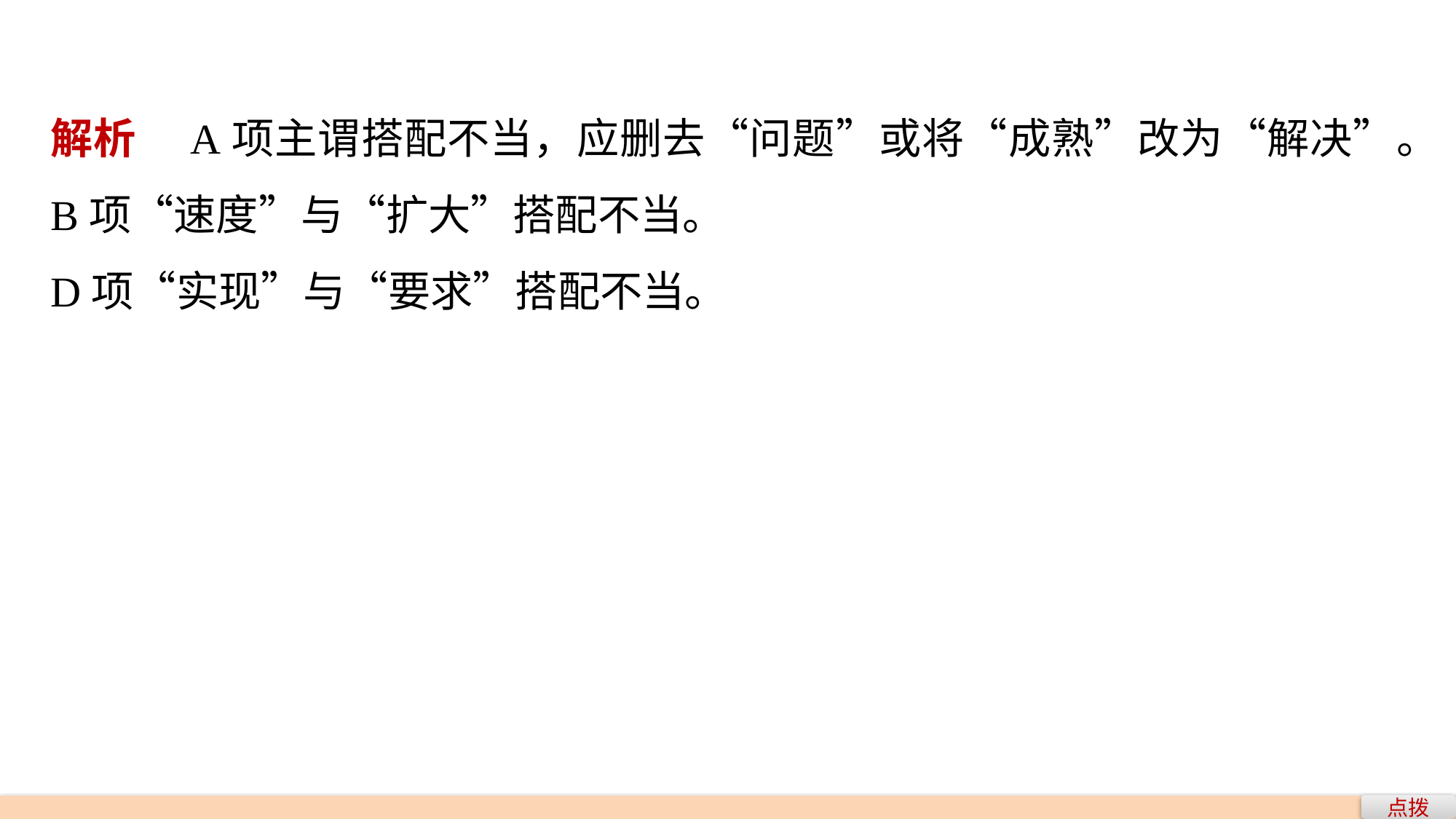

解析　A项主谓搭配不当，应删去“问题”或将“成熟”改为“解决”。
B项“速度”与“扩大”搭配不当。
D项“实现”与“要求”搭配不当。
点拨